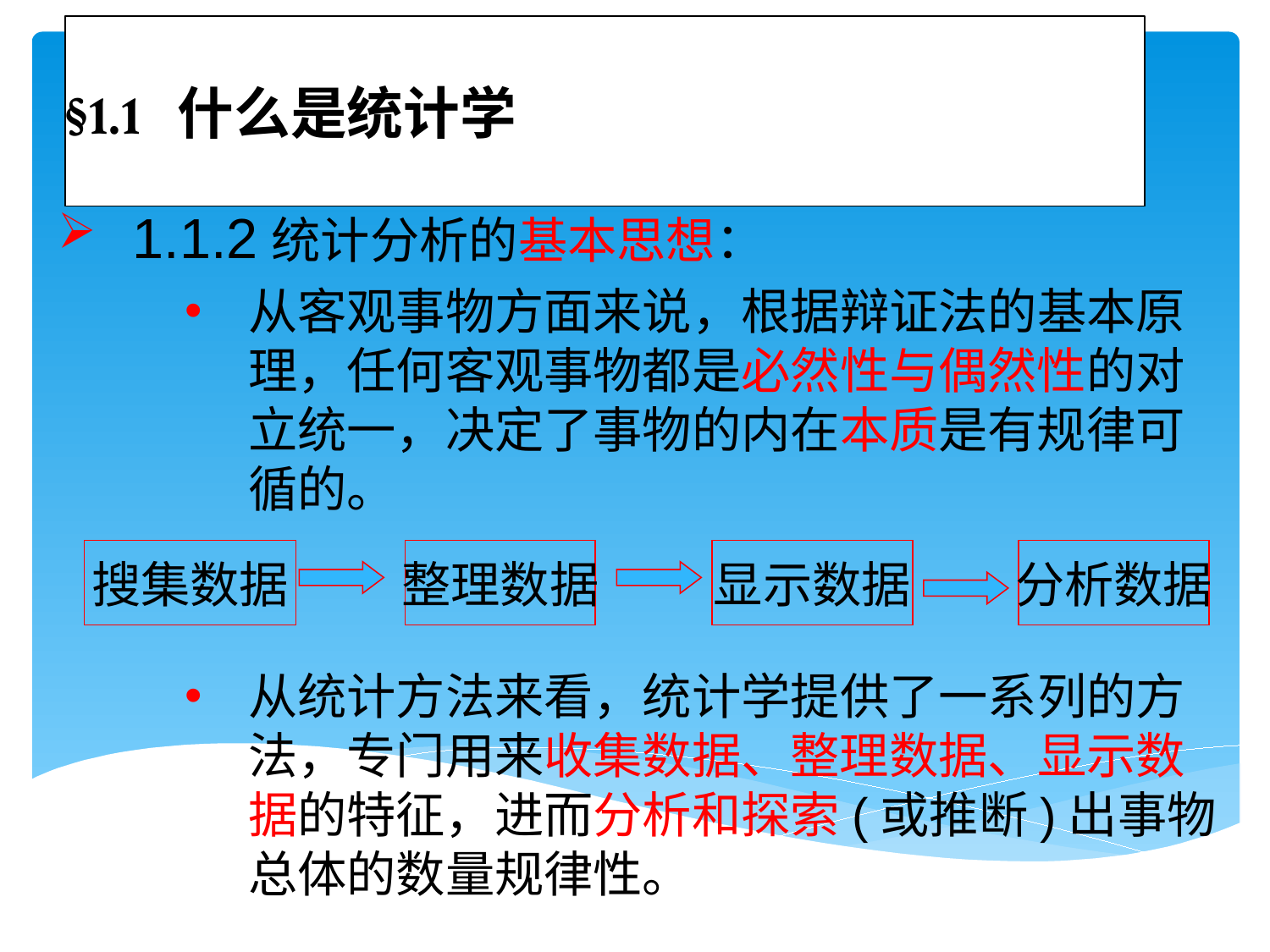

# §1.1  什么是统计学
  1.1.2统计分析的基本思想：
从客观事物方面来说，根据辩证法的基本原理，任何客观事物都是必然性与偶然性的对立统一，决定了事物的内在本质是有规律可循的。

从统计方法来看，统计学提供了一系列的方法，专门用来收集数据、整理数据、显示数据的特征，进而分析和探索(或推断)出事物总体的数量规律性。

搜集数据
整理数据
显示数据
分析数据